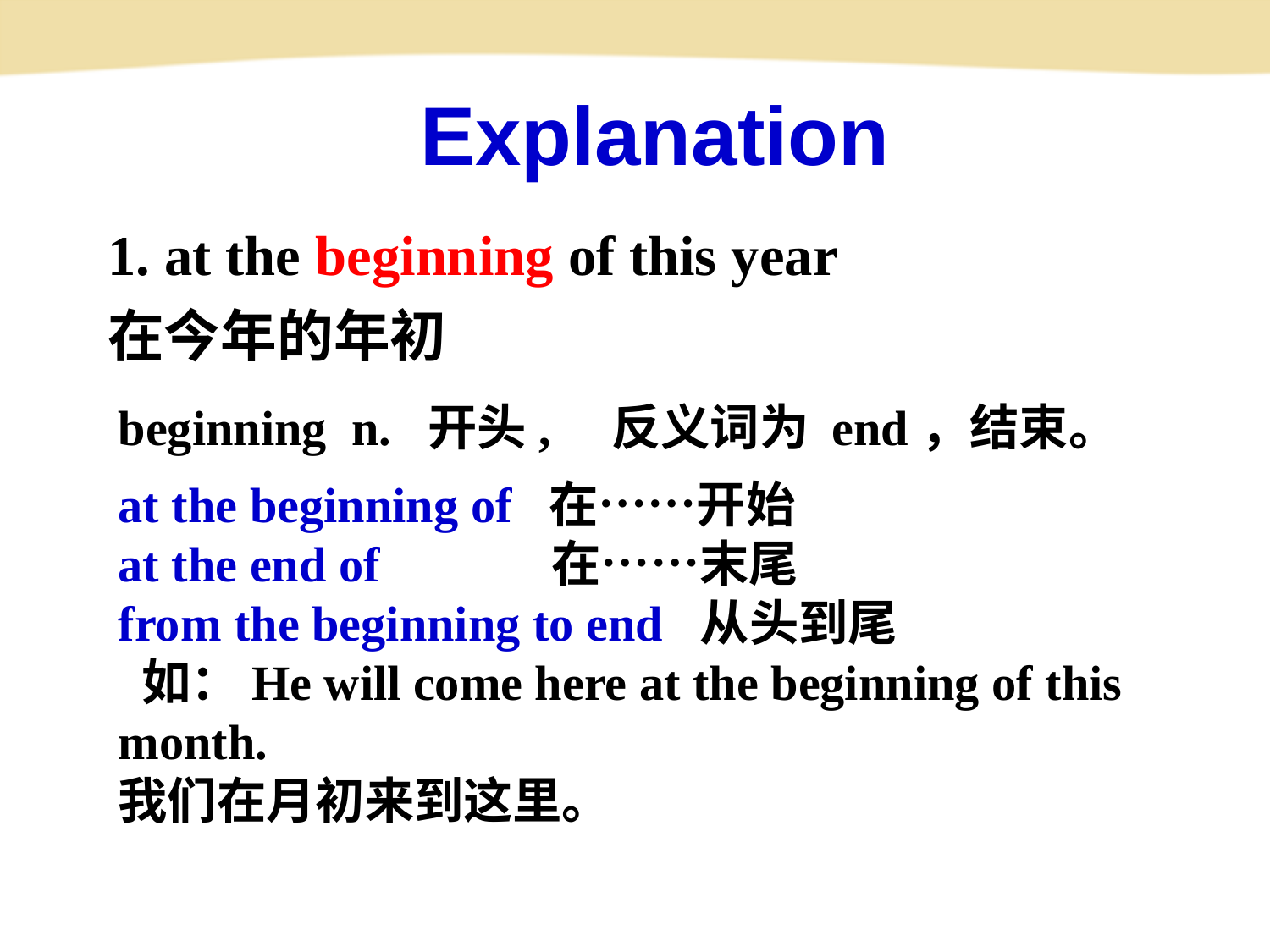

Explanation
1. at the beginning of this year
在今年的年初
beginning  n.  开头,    反义词为 end，结束。

at the beginning of  在……开始
at the end of             在……末尾
from the beginning to end  从头到尾
 如：He will come here at the beginning of this month.
我们在月初来到这里。